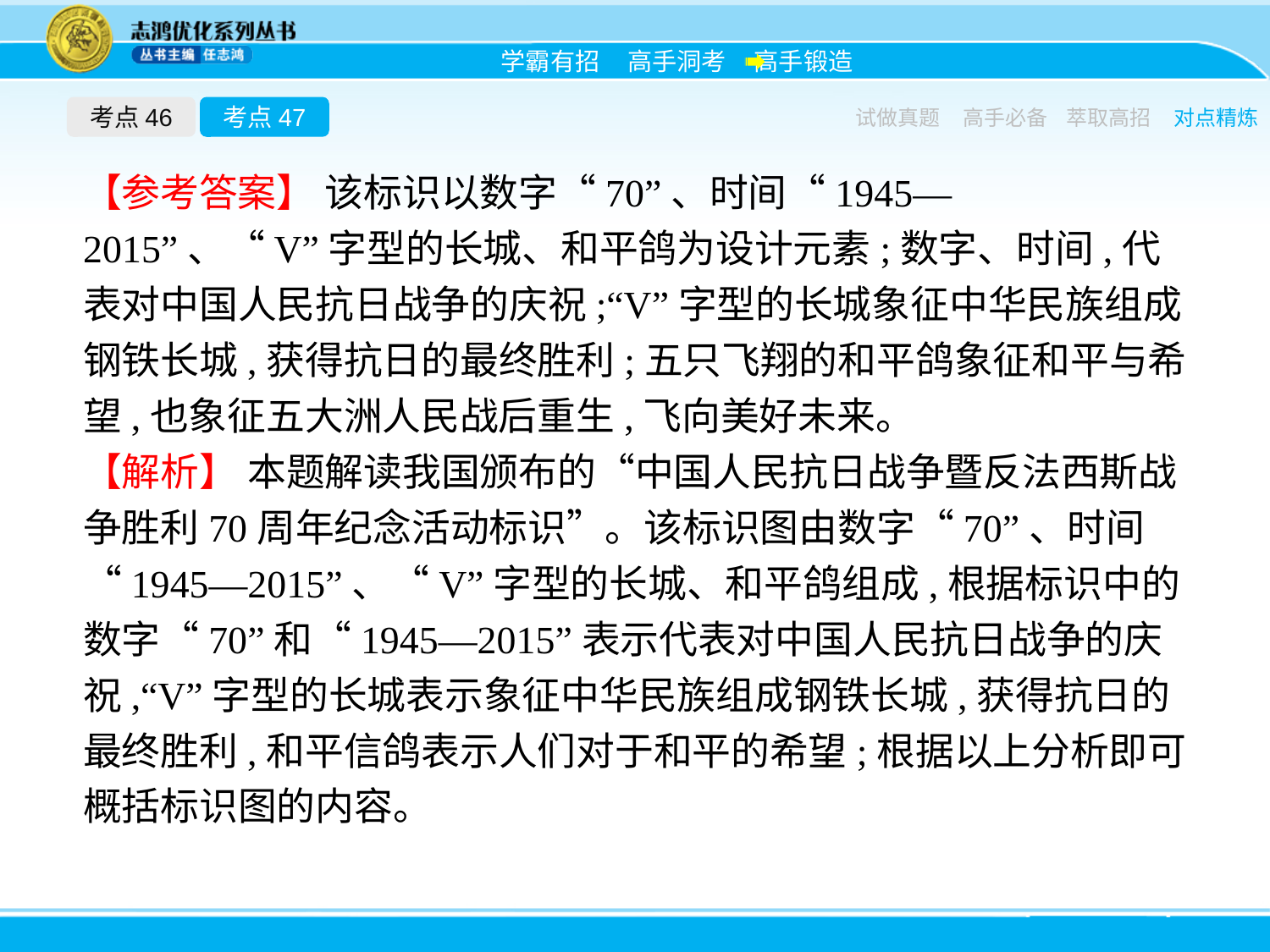

考点46
考点47
试做真题
高手必备
萃取高招
对点精炼
【参考答案】 该标识以数字“70”、时间“1945—2015”、“V”字型的长城、和平鸽为设计元素;数字、时间,代表对中国人民抗日战争的庆祝;“V”字型的长城象征中华民族组成钢铁长城,获得抗日的最终胜利;五只飞翔的和平鸽象征和平与希望,也象征五大洲人民战后重生,飞向美好未来。
【解析】 本题解读我国颁布的“中国人民抗日战争暨反法西斯战争胜利70周年纪念活动标识”。该标识图由数字“70”、时间“1945—2015”、“V”字型的长城、和平鸽组成,根据标识中的数字“70”和“1945—2015”表示代表对中国人民抗日战争的庆祝,“V”字型的长城表示象征中华民族组成钢铁长城,获得抗日的最终胜利,和平信鸽表示人们对于和平的希望;根据以上分析即可概括标识图的内容。